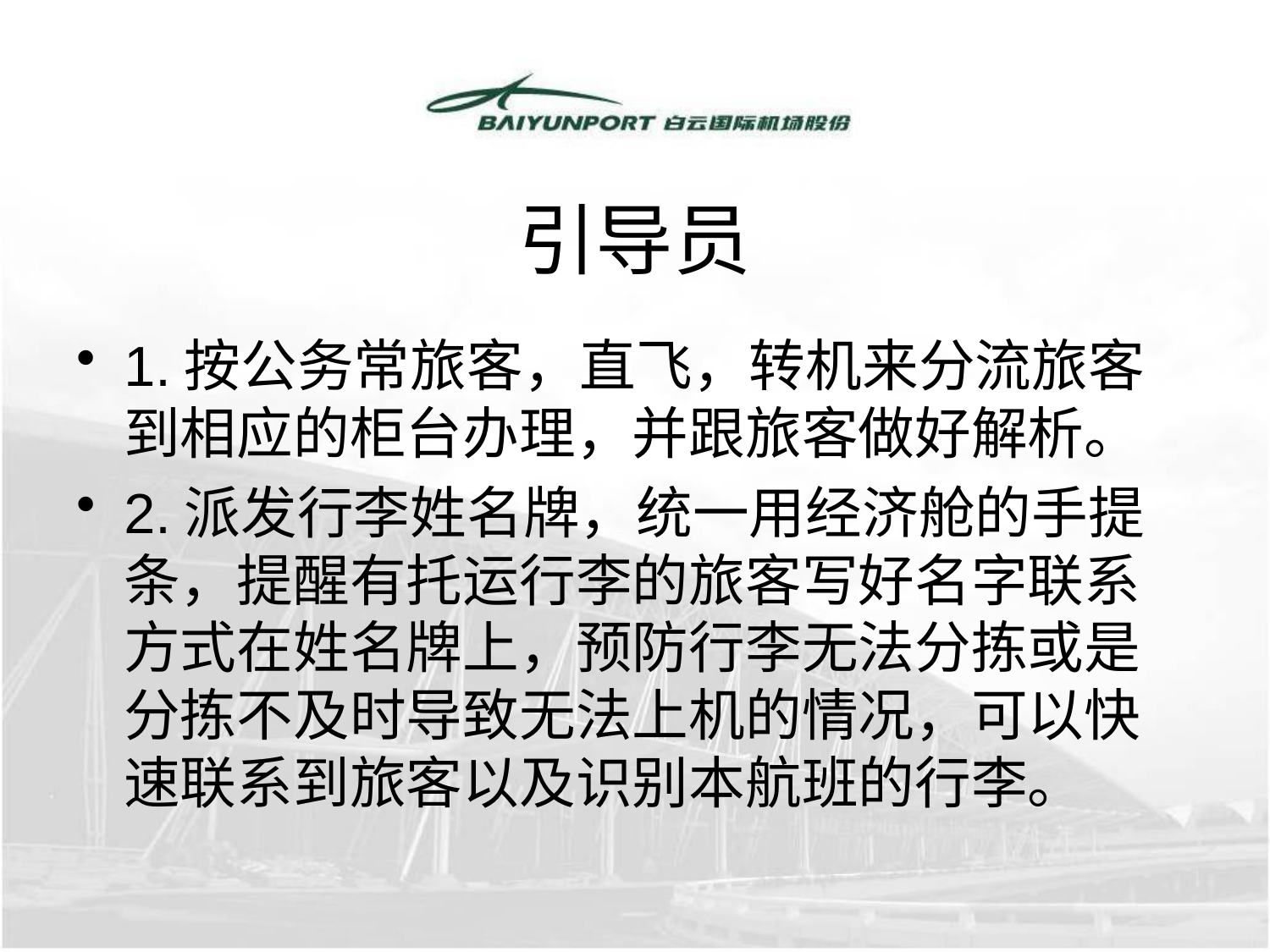

# 引导员
1.按公务常旅客，直飞，转机来分流旅客到相应的柜台办理，并跟旅客做好解析。
2.派发行李姓名牌，统一用经济舱的手提条，提醒有托运行李的旅客写好名字联系方式在姓名牌上，预防行李无法分拣或是分拣不及时导致无法上机的情况，可以快速联系到旅客以及识别本航班的行李。